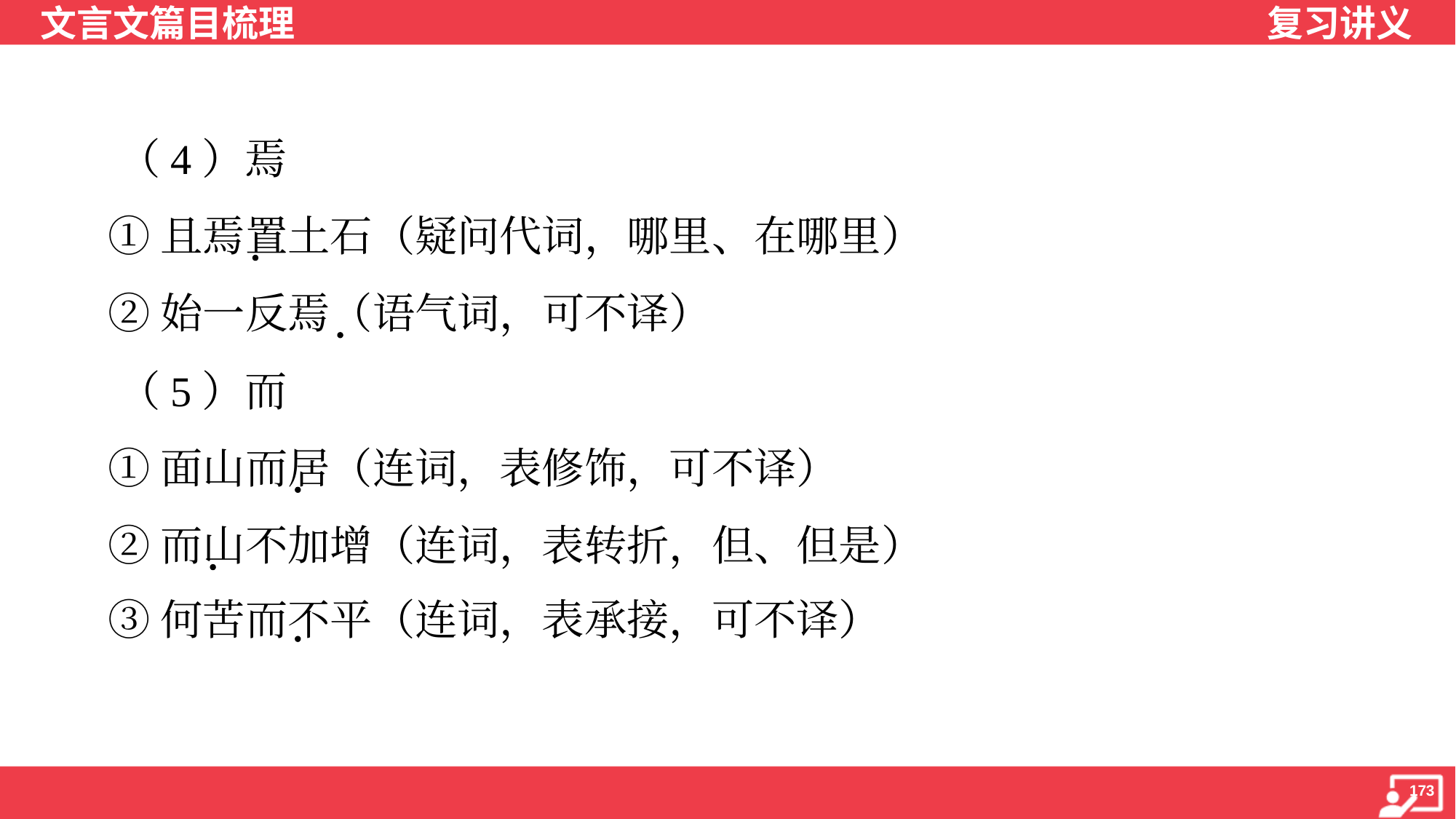

（4）焉
    ①且焉置土石（疑问代词，哪里、在哪里）
    ②始一反焉（语气词，可不译）
    （5）而
    ①面山而居（连词，表修饰，可不译）
    ②而山不加增（连词，表转折，但、但是）
    ③何苦而不平（连词，表承接，可不译）